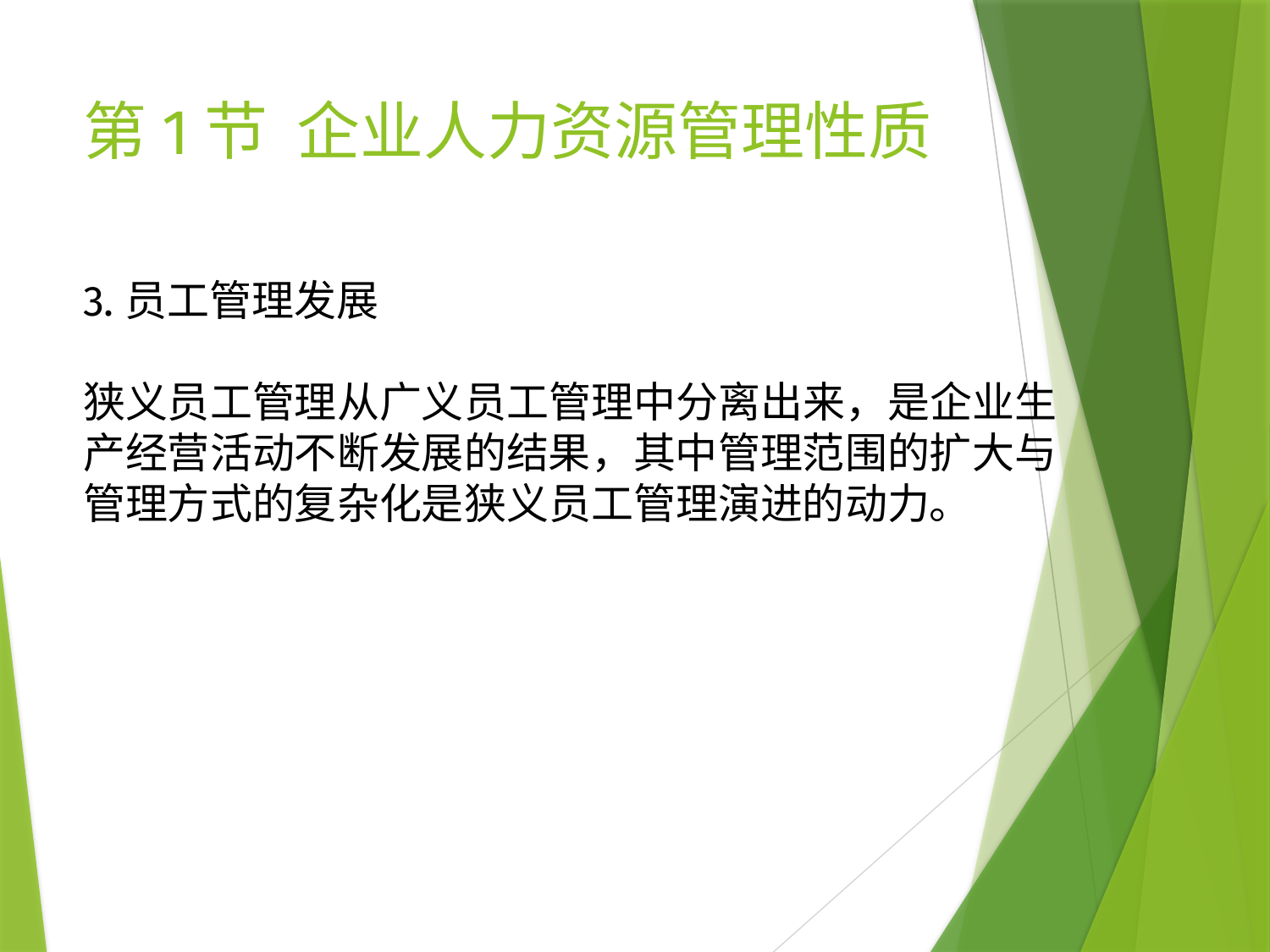

# 第1节  企业人力资源管理性质
3.员工管理发展

狭义员工管理从广义员工管理中分离出来，是企业生产经营活动不断发展的结果，其中管理范围的扩大与管理方式的复杂化是狭义员工管理演进的动力。